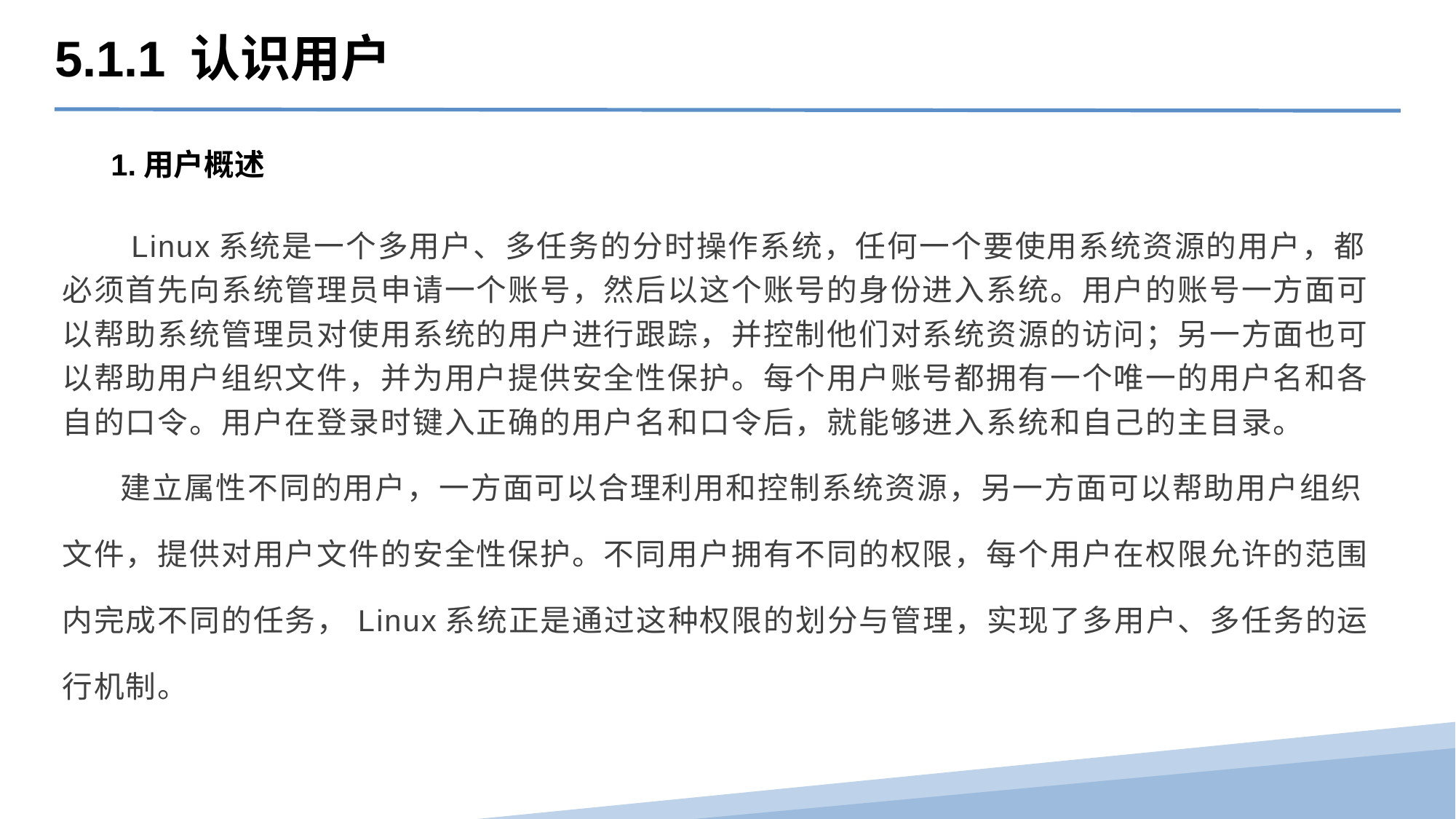

5.1.1 认识用户
1.用户概述
       Linux系统是一个多用户、多任务的分时操作系统，任何一个要使用系统资源的用户，都必须首先向系统管理员申请一个账号，然后以这个账号的身份进入系统。用户的账号一方面可以帮助系统管理员对使用系统的用户进行跟踪，并控制他们对系统资源的访问；另一方面也可以帮助用户组织文件，并为用户提供安全性保护。每个用户账号都拥有一个唯一的用户名和各自的口令。用户在登录时键入正确的用户名和口令后，就能够进入系统和自己的主目录。
      建立属性不同的用户，一方面可以合理利用和控制系统资源，另一方面可以帮助用户组织文件，提供对用户文件的安全性保护。不同用户拥有不同的权限，每个用户在权限允许的范围内完成不同的任务，Linux系统正是通过这种权限的划分与管理，实现了多用户、多任务的运行机‍制。